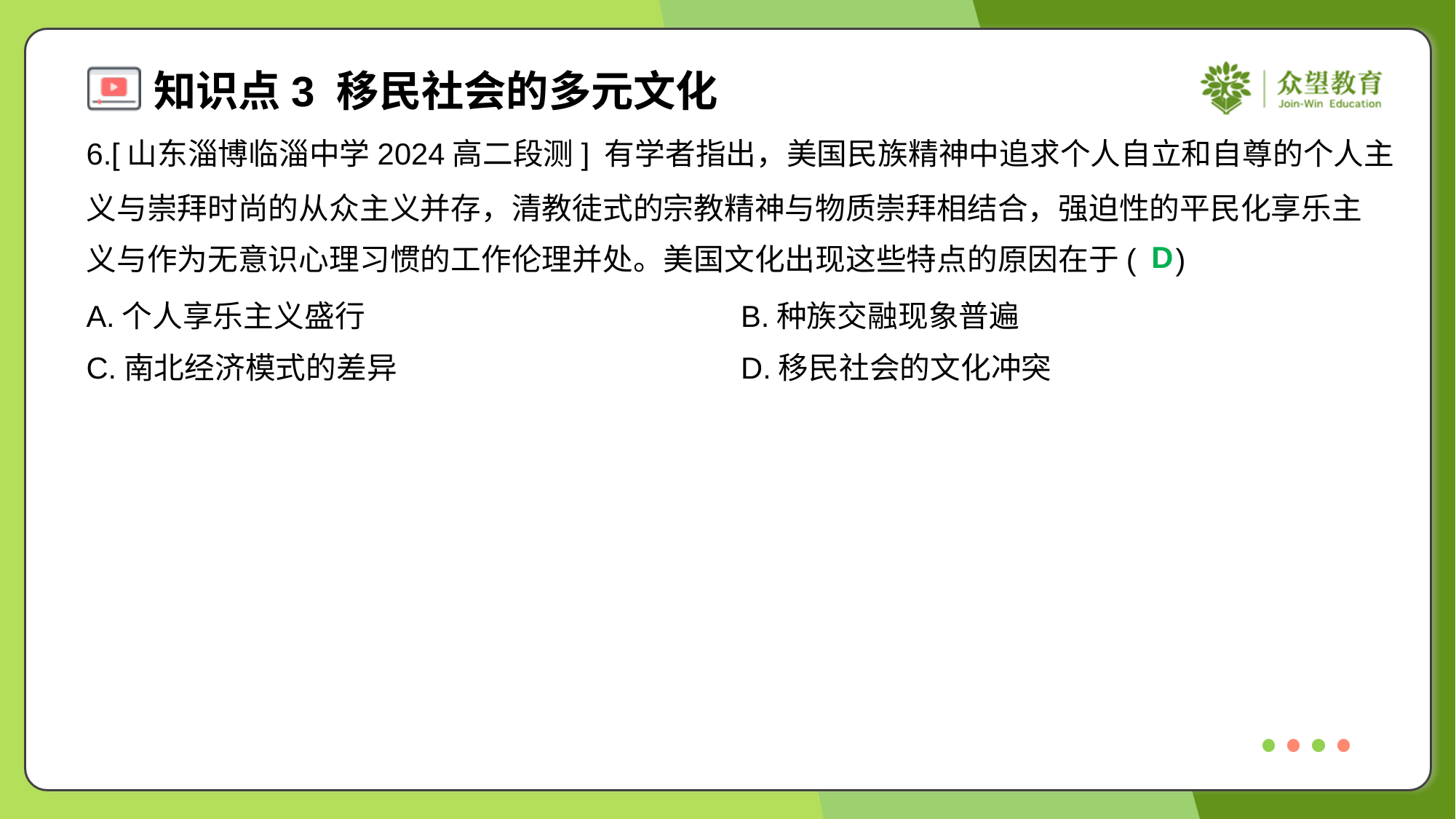

6.[山东淄博临淄中学2024高二段测] 有学者指出，美国民族精神中追求个人自立和自尊的个人主
义与崇拜时尚的从众主义并存，清教徒式的宗教精神与物质崇拜相结合，强迫性的平民化享乐主
义与作为无意识心理习惯的工作伦理并处。美国文化出现这些特点的原因在于(     )
D
A.个人享乐主义盛行	B.种族交融现象普遍
C.南北经济模式的差异	D.移民社会的文化冲突